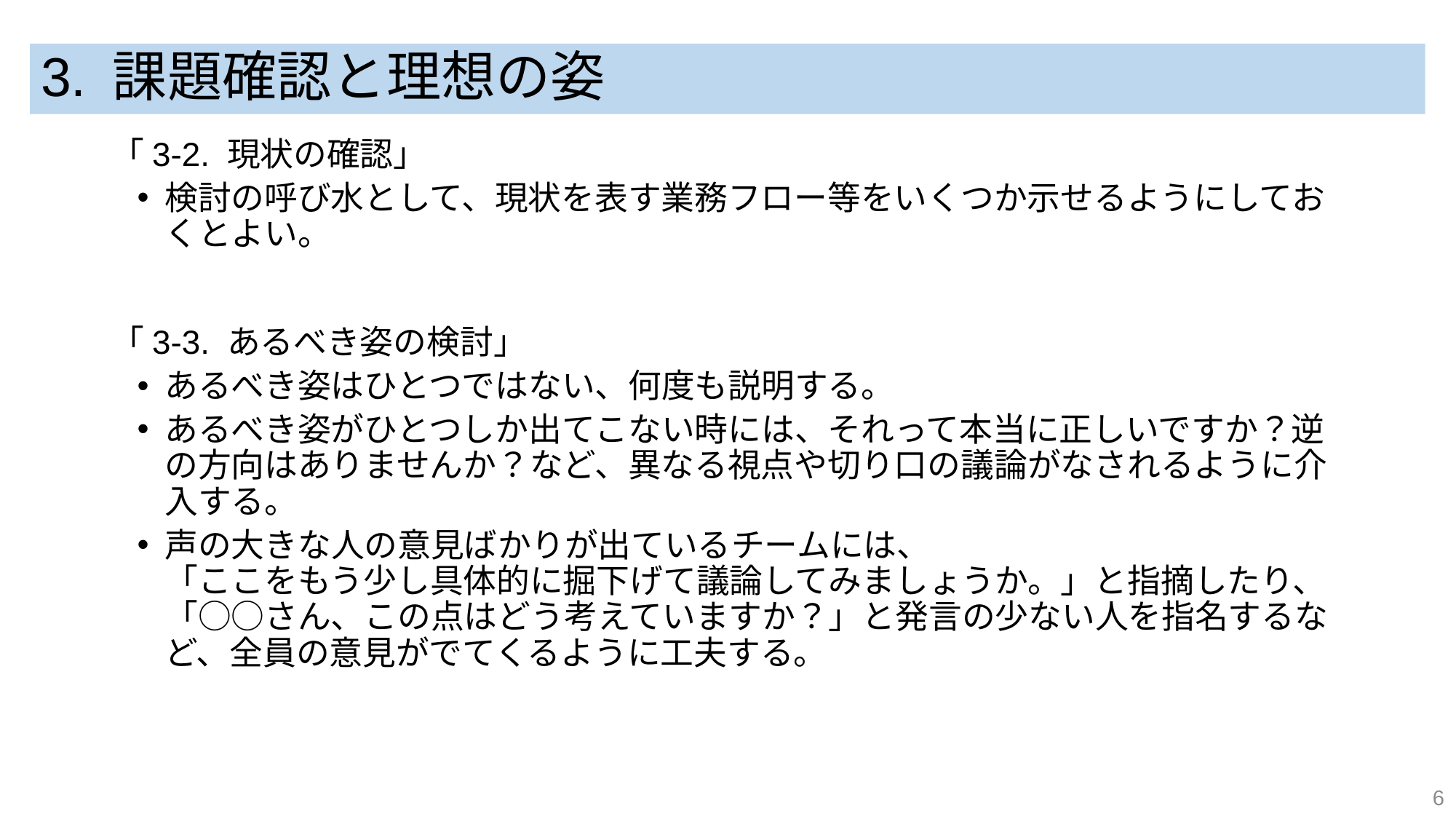

# 3. 課題確認と理想の姿
「3-2. 現状の確認」
検討の呼び水として、現状を表す業務フロー等をいくつか示せるようにしておくとよい。

「3-3. あるべき姿の検討」
あるべき姿はひとつではない、何度も説明する。
あるべき姿がひとつしか出てこない時には、それって本当に正しいですか？逆の方向はありませんか？など、異なる視点や切り口の議論がなされるように介入する。
声の大きな人の意見ばかりが出ているチームには、
「ここをもう少し具体的に掘下げて議論してみましょうか。」と指摘したり、
「○○さん、この点はどう考えていますか？」と発言の少ない人を指名するなど、全員の意見がでてくるように工夫する。
6